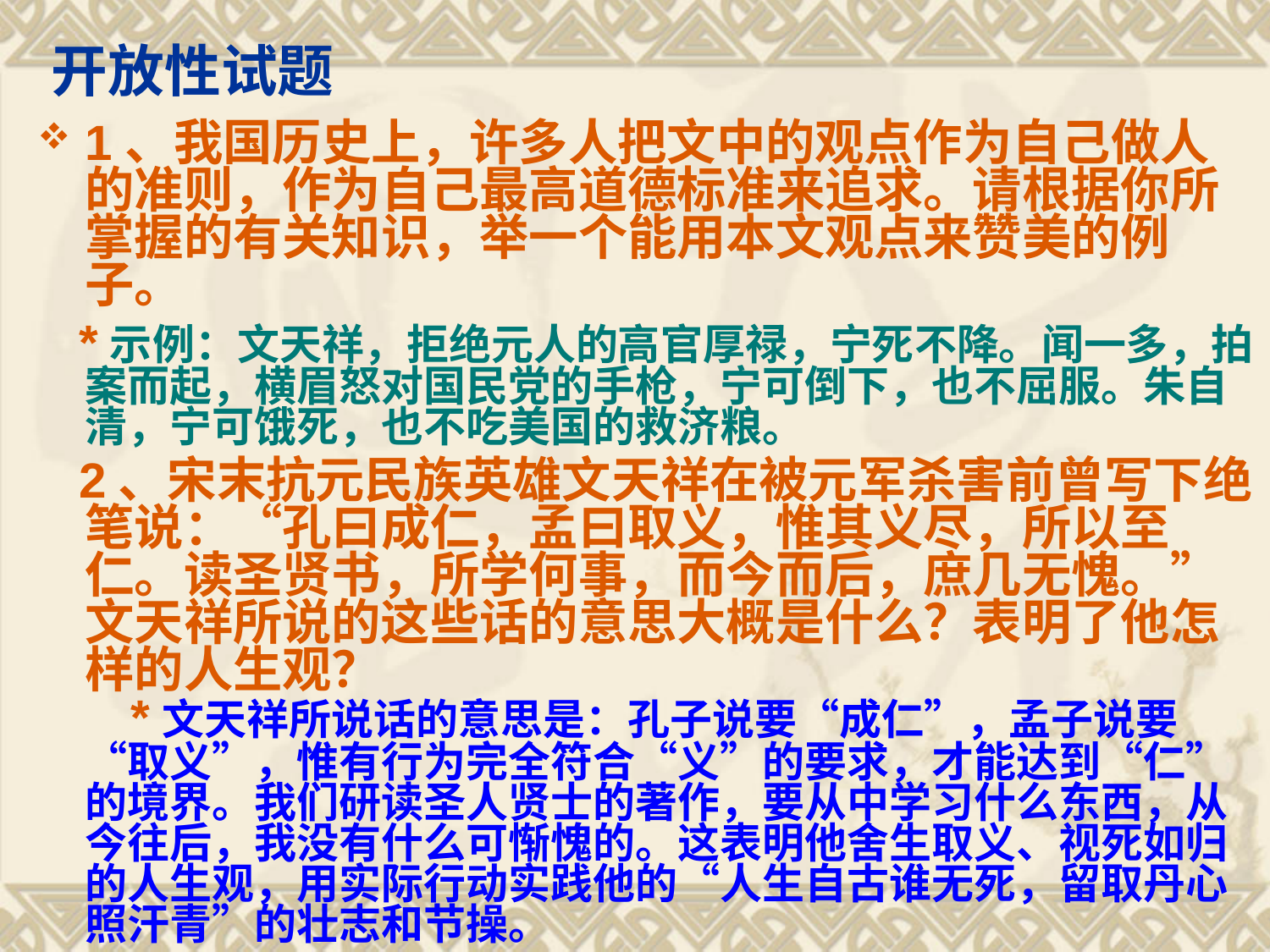

# 开放性试题
1、我国历史上，许多人把文中的观点作为自己做人的准则，作为自己最高道德标准来追求。请根据你所掌握的有关知识，举一个能用本文观点来赞美的例子。
   *示例：文天祥，拒绝元人的高官厚禄，宁死不降。闻一多，拍案而起，横眉怒对国民党的手枪，宁可倒下，也不屈服。朱自清，宁可饿死，也不吃美国的救济粮。
   2、宋末抗元民族英雄文天祥在被元军杀害前曾写下绝笔说：“孔曰成仁，孟曰取义，惟其义尽，所以至仁。读圣贤书，所学何事，而今而后，庶几无愧。”文天祥所说的这些话的意思大概是什么？表明了他怎样的人生观？
   *文天祥所说话的意思是：孔子说要“成仁”，孟子说要“取义”，惟有行为完全符合“义”的要求，才能达到“仁”的境界。我们研读圣人贤士的著作，要从中学习什么东西，从今往后，我没有什么可惭愧的。这表明他舍生取义、视死如归的人生观，用实际行动实践他的“人生自古谁无死，留取丹心照汗青”的壮志和节操。